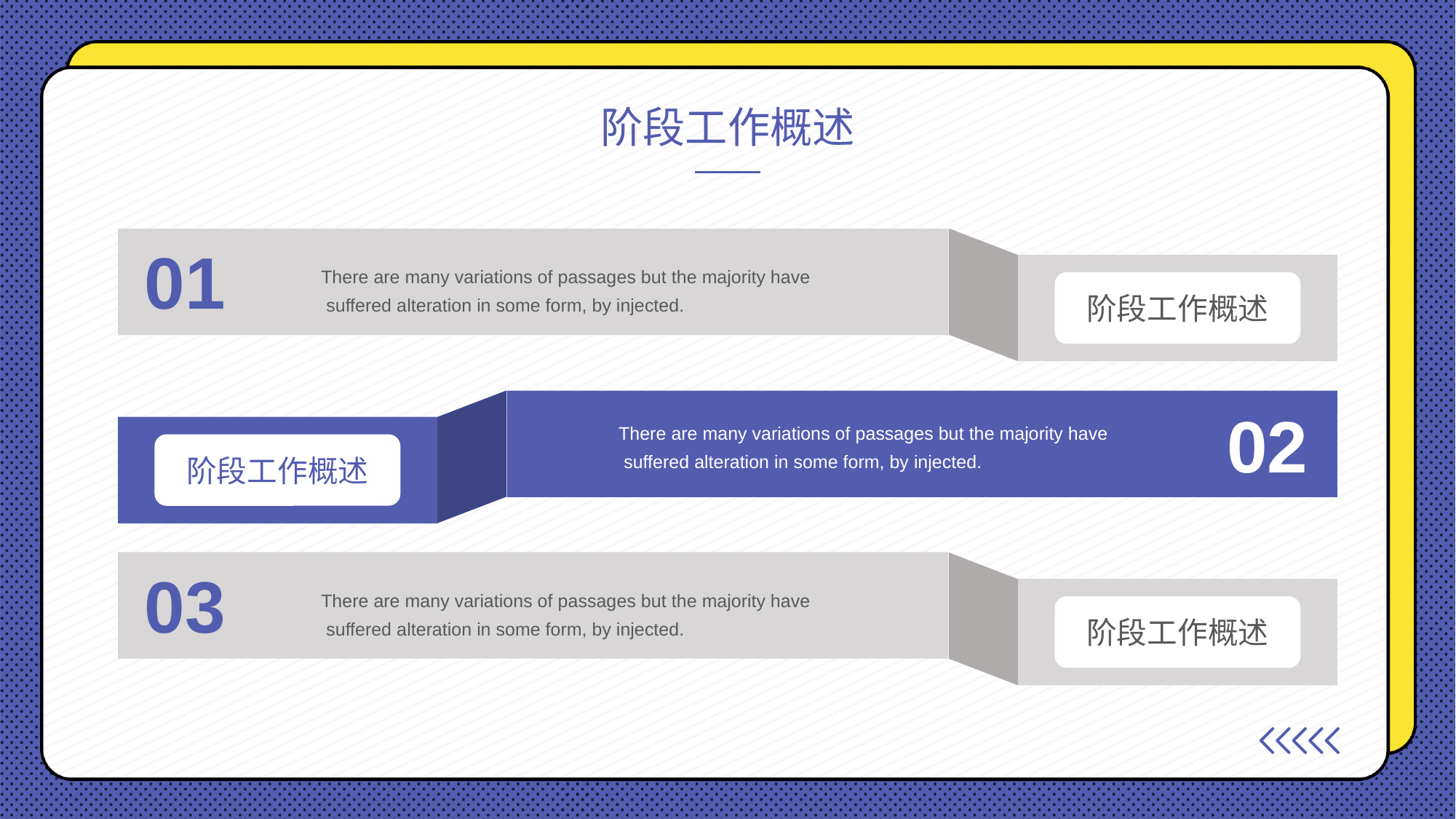

阶段工作概述

01
There are many variations of passages but the majority have
 suffered alteration in some form, by injected.

阶段工作概述

02
There are many variations of passages but the majority have
 suffered alteration in some form, by injected.

阶段工作概述

03
There are many variations of passages but the majority have
 suffered alteration in some form, by injected.

阶段工作概述